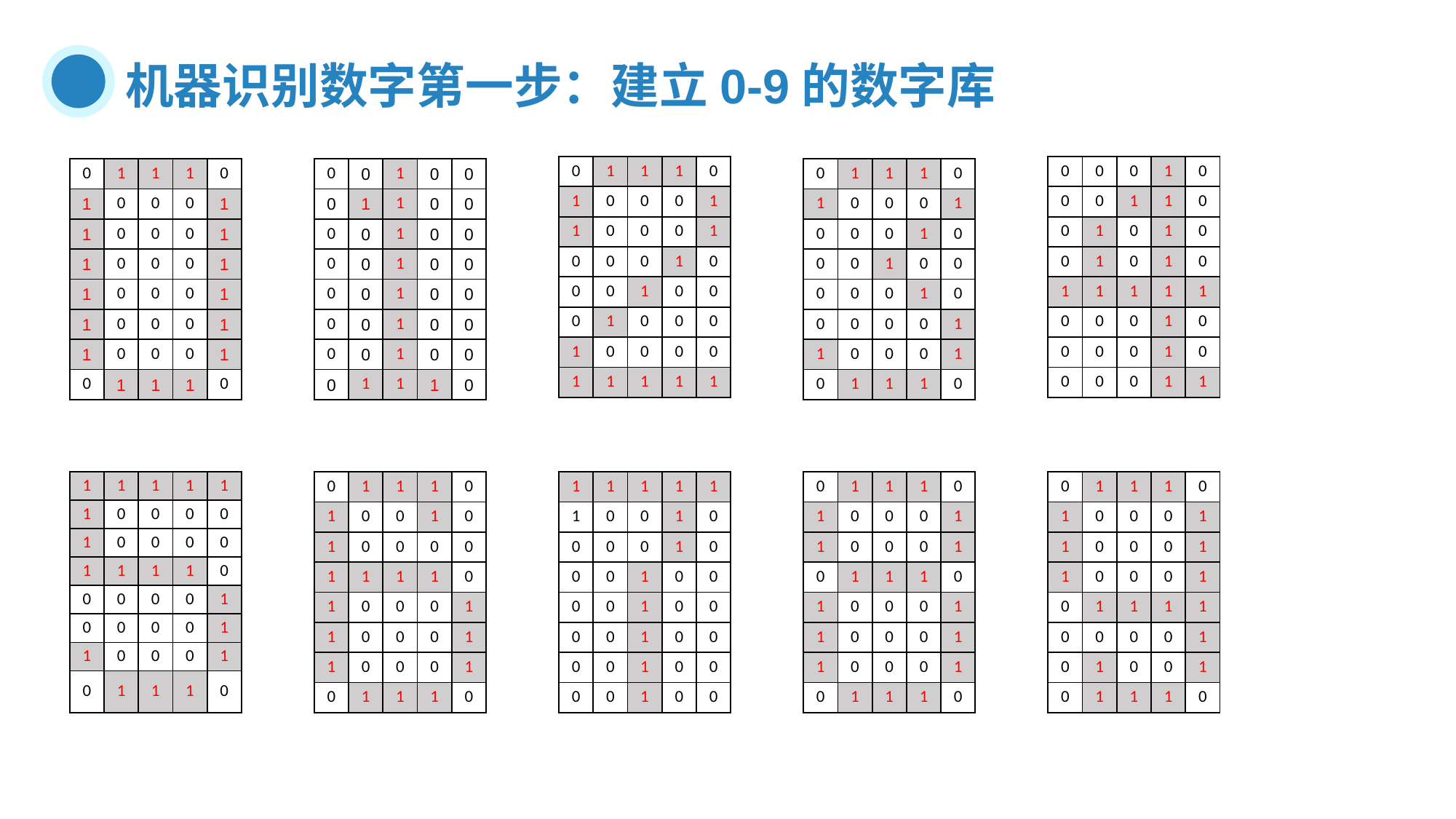

机器识别数字第一步：建立0-9的数字库
| 0 | 1 | 1 | 1 | 0 |
| --- | --- | --- | --- | --- |
| 1 | 0 | 0 | 0 | 1 |
| 1 | 0 | 0 | 0 | 1 |
| 0 | 0 | 0 | 1 | 0 |
| 0 | 0 | 1 | 0 | 0 |
| 0 | 1 | 0 | 0 | 0 |
| 1 | 0 | 0 | 0 | 0 |
| 1 | 1 | 1 | 1 | 1 |
| 0 | 0 | 0 | 1 | 0 |
| --- | --- | --- | --- | --- |
| 0 | 0 | 1 | 1 | 0 |
| 0 | 1 | 0 | 1 | 0 |
| 0 | 1 | 0 | 1 | 0 |
| 1 | 1 | 1 | 1 | 1 |
| 0 | 0 | 0 | 1 | 0 |
| 0 | 0 | 0 | 1 | 0 |
| 0 | 0 | 0 | 1 | 1 |
| 0 | 1 | 1 | 1 | 0 |
| --- | --- | --- | --- | --- |
| 1 | 0 | 0 | 0 | 1 |
| 1 | 0 | 0 | 0 | 1 |
| 1 | 0 | 0 | 0 | 1 |
| 1 | 0 | 0 | 0 | 1 |
| 1 | 0 | 0 | 0 | 1 |
| 1 | 0 | 0 | 0 | 1 |
| 0 | 1 | 1 | 1 | 0 |
| 0 | 0 | 1 | 0 | 0 |
| --- | --- | --- | --- | --- |
| 0 | 1 | 1 | 0 | 0 |
| 0 | 0 | 1 | 0 | 0 |
| 0 | 0 | 1 | 0 | 0 |
| 0 | 0 | 1 | 0 | 0 |
| 0 | 0 | 1 | 0 | 0 |
| 0 | 0 | 1 | 0 | 0 |
| 0 | 1 | 1 | 1 | 0 |
| 0 | 1 | 1 | 1 | 0 |
| --- | --- | --- | --- | --- |
| 1 | 0 | 0 | 0 | 1 |
| 0 | 0 | 0 | 1 | 0 |
| 0 | 0 | 1 | 0 | 0 |
| 0 | 0 | 0 | 1 | 0 |
| 0 | 0 | 0 | 0 | 1 |
| 1 | 0 | 0 | 0 | 1 |
| 0 | 1 | 1 | 1 | 0 |
| 1 | 1 | 1 | 1 | 1 |
| --- | --- | --- | --- | --- |
| 1 | 0 | 0 | 0 | 0 |
| 1 | 0 | 0 | 0 | 0 |
| 1 | 1 | 1 | 1 | 0 |
| 0 | 0 | 0 | 0 | 1 |
| 0 | 0 | 0 | 0 | 1 |
| 1 | 0 | 0 | 0 | 1 |
| 0 | 1 | 1 | 1 | 0 |
| 0 | 1 | 1 | 1 | 0 |
| --- | --- | --- | --- | --- |
| 1 | 0 | 0 | 1 | 0 |
| 1 | 0 | 0 | 0 | 0 |
| 1 | 1 | 1 | 1 | 0 |
| 1 | 0 | 0 | 0 | 1 |
| 1 | 0 | 0 | 0 | 1 |
| 1 | 0 | 0 | 0 | 1 |
| 0 | 1 | 1 | 1 | 0 |
| 1 | 1 | 1 | 1 | 1 |
| --- | --- | --- | --- | --- |
| 1 | 0 | 0 | 1 | 0 |
| 0 | 0 | 0 | 1 | 0 |
| 0 | 0 | 1 | 0 | 0 |
| 0 | 0 | 1 | 0 | 0 |
| 0 | 0 | 1 | 0 | 0 |
| 0 | 0 | 1 | 0 | 0 |
| 0 | 0 | 1 | 0 | 0 |
| 0 | 1 | 1 | 1 | 0 |
| --- | --- | --- | --- | --- |
| 1 | 0 | 0 | 0 | 1 |
| 1 | 0 | 0 | 0 | 1 |
| 0 | 1 | 1 | 1 | 0 |
| 1 | 0 | 0 | 0 | 1 |
| 1 | 0 | 0 | 0 | 1 |
| 1 | 0 | 0 | 0 | 1 |
| 0 | 1 | 1 | 1 | 0 |
| 0 | 1 | 1 | 1 | 0 |
| --- | --- | --- | --- | --- |
| 1 | 0 | 0 | 0 | 1 |
| 1 | 0 | 0 | 0 | 1 |
| 1 | 0 | 0 | 0 | 1 |
| 0 | 1 | 1 | 1 | 1 |
| 0 | 0 | 0 | 0 | 1 |
| 0 | 1 | 0 | 0 | 1 |
| 0 | 1 | 1 | 1 | 0 |